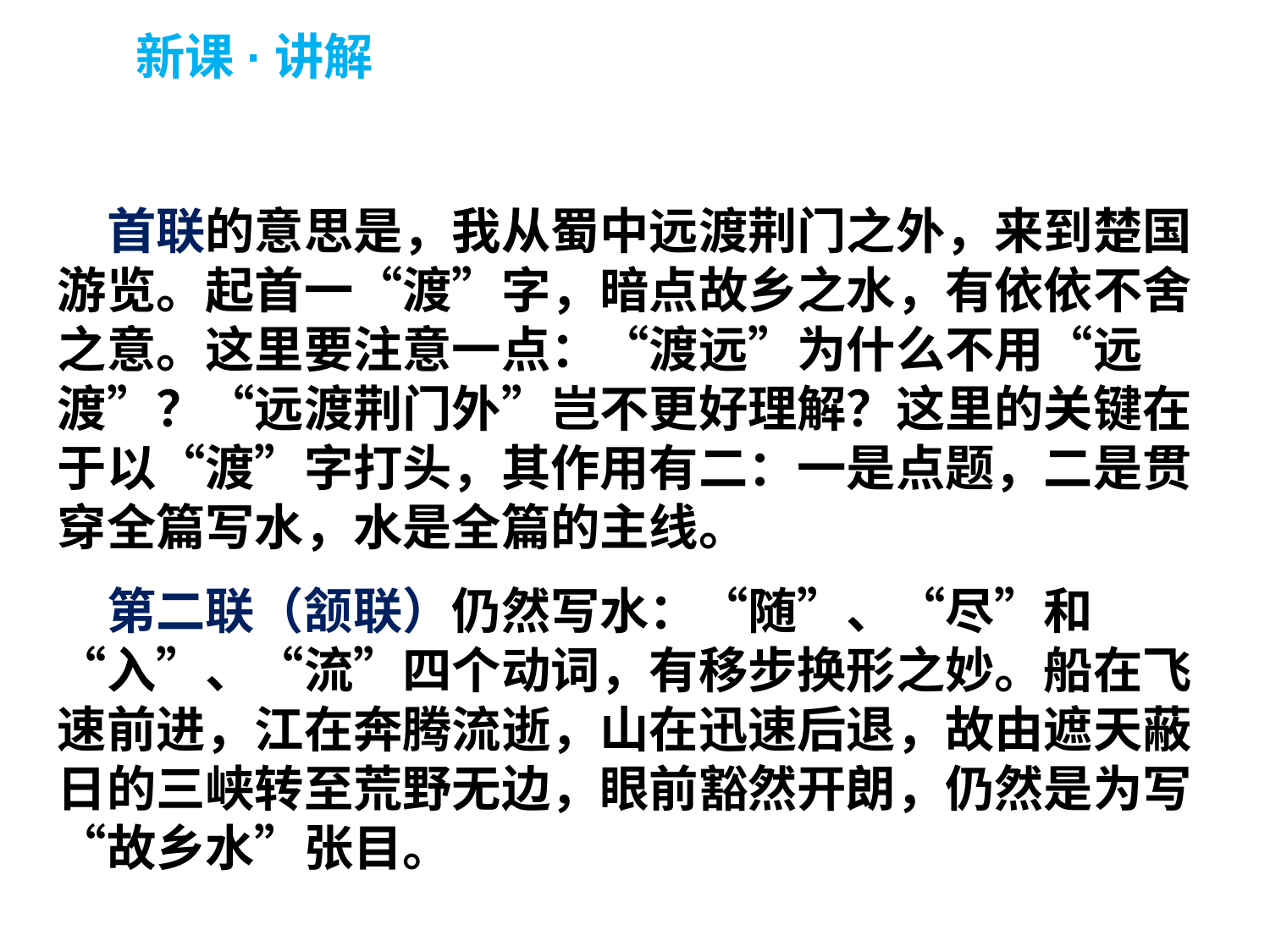

新课·讲解
　首联的意思是，我从蜀中远渡荆门之外，来到楚国游览。起首一“渡”字，暗点故乡之水，有依依不舍之意。这里要注意一点：“渡远”为什么不用“远渡”？“远渡荆门外”岂不更好理解？这里的关键在于以“渡”字打头，其作用有二：一是点题，二是贯穿全篇写水，水是全篇的主线。
　第二联（颔联）仍然写水：“随”、“尽”和“入”、“流”四个动词，有移步换形之妙。船在飞速前进，江在奔腾流逝，山在迅速后退，故由遮天蔽日的三峡转至荒野无边，眼前豁然开朗，仍然是为写“故乡水”张目。